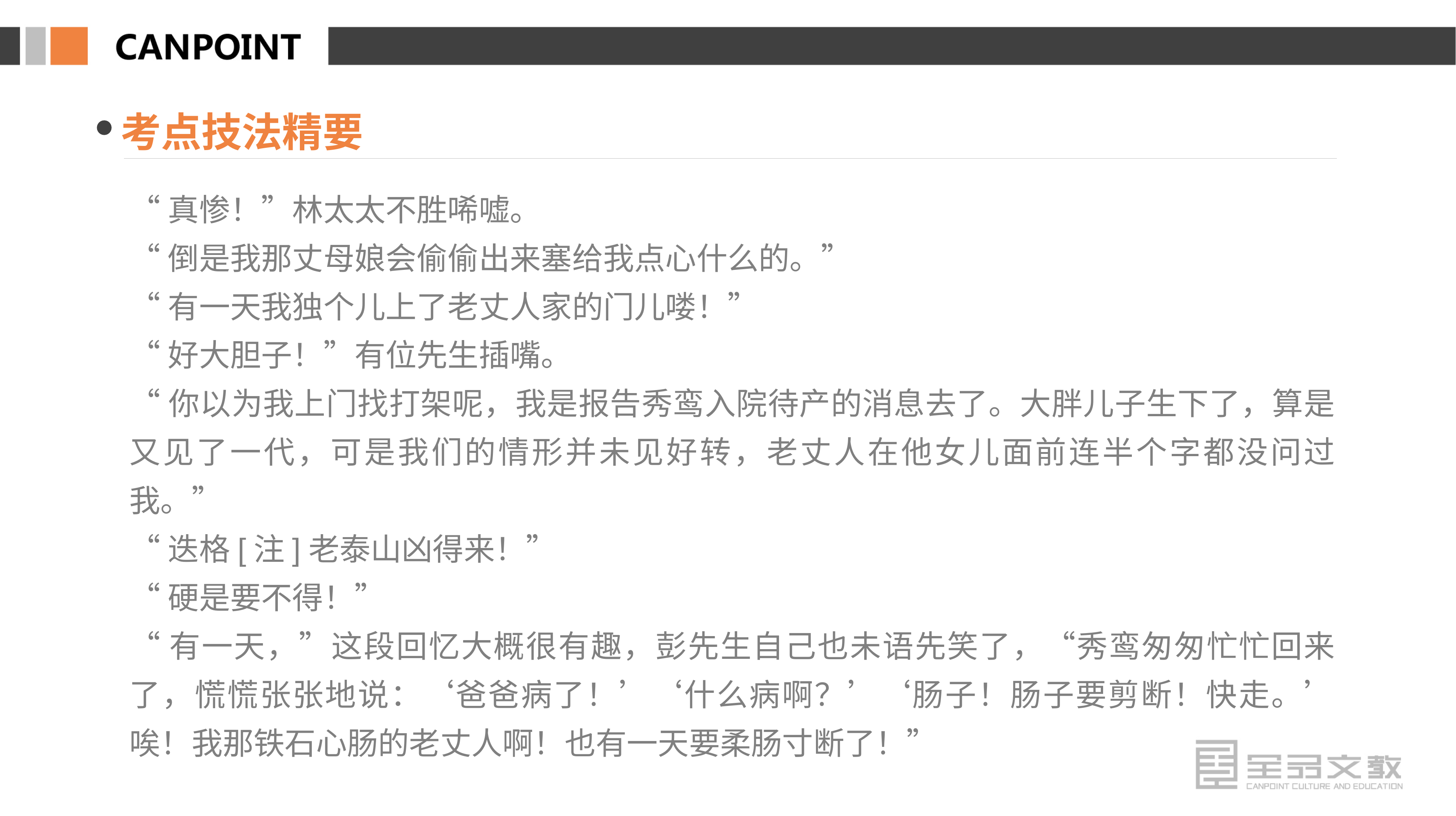

考点技法精要

“真惨！”林太太不胜唏嘘。
“倒是我那丈母娘会偷偷出来塞给我点心什么的。”
“有一天我独个儿上了老丈人家的门儿喽！”
“好大胆子！”有位先生插嘴。
“你以为我上门找打架呢，我是报告秀鸾入院待产的消息去了。大胖儿子生下了，算是又见了一代，可是我们的情形并未见好转，老丈人在他女儿面前连半个字都没问过我。”
“迭格[注]老泰山凶得来！”
“硬是要不得！”
“有一天，”这段回忆大概很有趣，彭先生自己也未语先笑了，“秀鸾匆匆忙忙回来了，慌慌张张地说：‘爸爸病了！’‘什么病啊？’‘肠子！肠子要剪断！快走。’唉！我那铁石心肠的老丈人啊！也有一天要柔肠寸断了！”